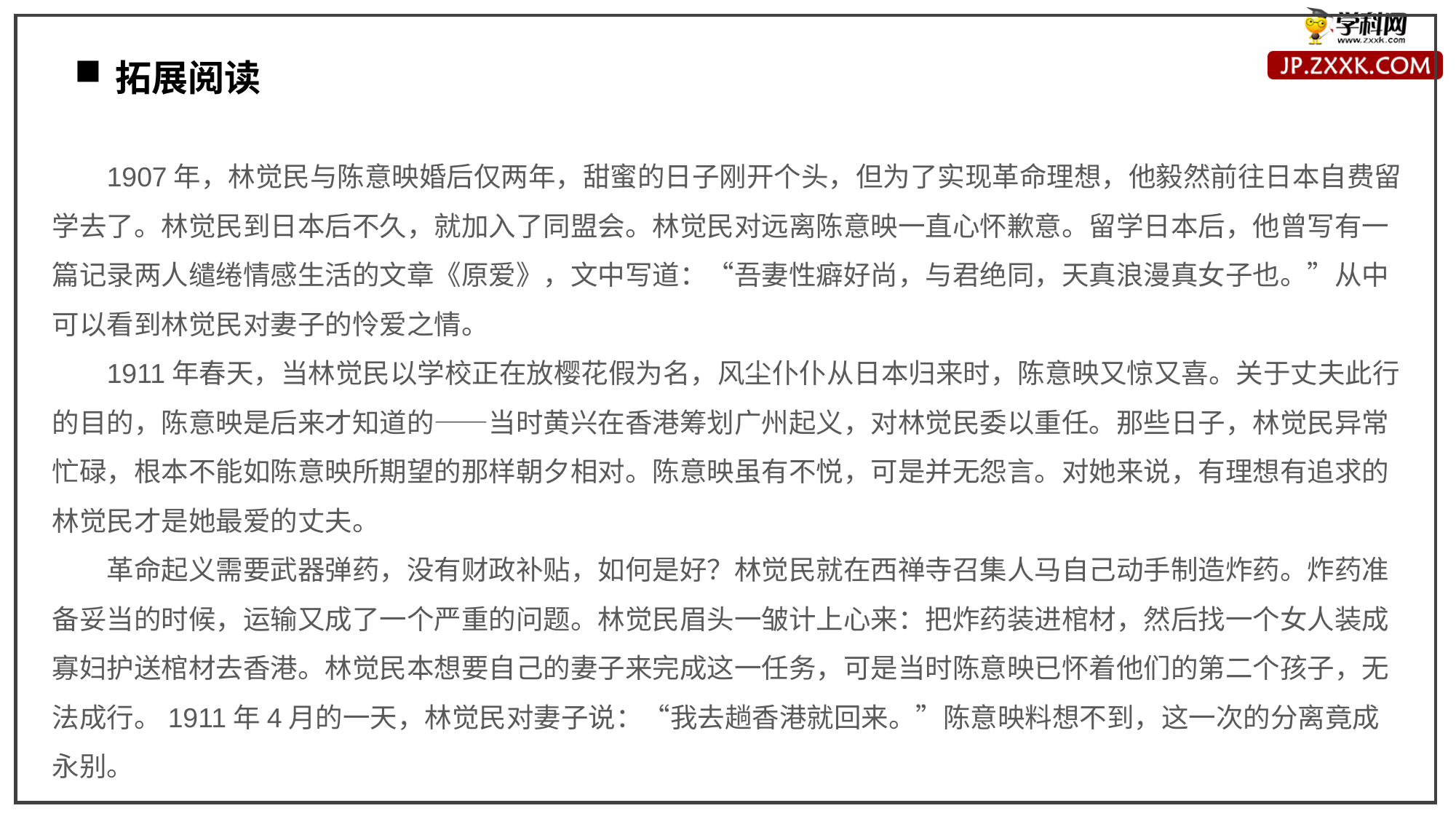

拓展阅读
1907年，林觉民与陈意映婚后仅两年，甜蜜的日子刚开个头，但为了实现革命理想，他毅然前往日本自费留学去了。林觉民到日本后不久，就加入了同盟会。林觉民对远离陈意映一直心怀歉意。留学日本后，他曾写有一篇记录两人缱绻情感生活的文章《原爱》，文中写道：“吾妻性癖好尚，与君绝同，天真浪漫真女子也。”从中可以看到林觉民对妻子的怜爱之情。
1911年春天，当林觉民以学校正在放樱花假为名，风尘仆仆从日本归来时，陈意映又惊又喜。关于丈夫此行的目的，陈意映是后来才知道的——当时黄兴在香港筹划广州起义，对林觉民委以重任。那些日子，林觉民异常忙碌，根本不能如陈意映所期望的那样朝夕相对。陈意映虽有不悦，可是并无怨言。对她来说，有理想有追求的林觉民才是她最爱的丈夫。
革命起义需要武器弹药，没有财政补贴，如何是好？林觉民就在西禅寺召集人马自己动手制造炸药。炸药准备妥当的时候，运输又成了一个严重的问题。林觉民眉头一皱计上心来：把炸药装进棺材，然后找一个女人装成寡妇护送棺材去香港。林觉民本想要自己的妻子来完成这一任务，可是当时陈意映已怀着他们的第二个孩子，无法成行。1911年4月的一天，林觉民对妻子说：“我去趟香港就回来。”陈意映料想不到，这一次的分离竟成永别。